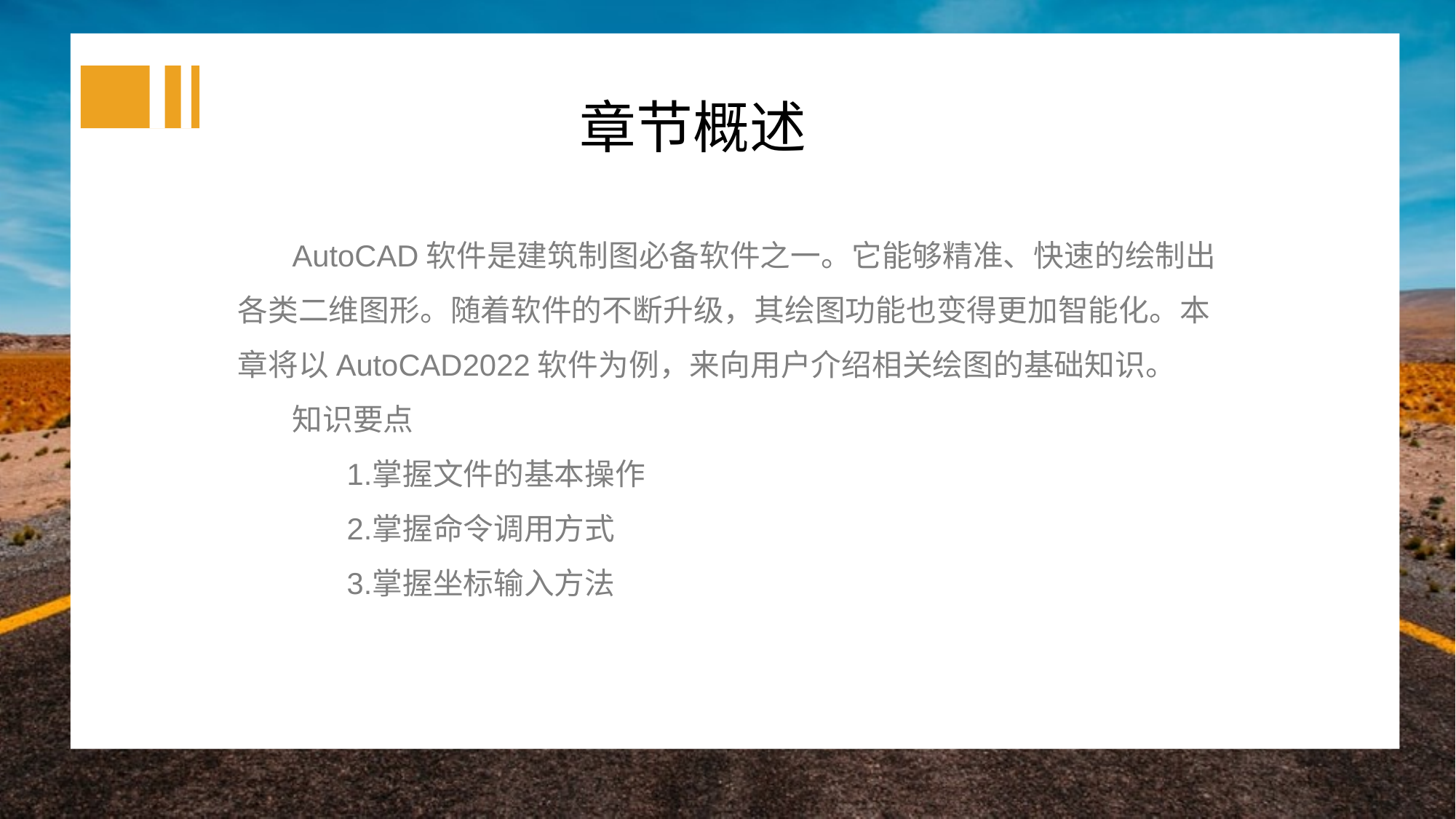

章节概述
AutoCAD软件是建筑制图必备软件之一。它能够精准、快速的绘制出各类二维图形。随着软件的不断升级，其绘图功能也变得更加智能化。本章将以AutoCAD2022软件为例，来向用户介绍相关绘图的基础知识。
知识要点
掌握文件的基本操作
掌握命令调用方式
掌握坐标输入方法